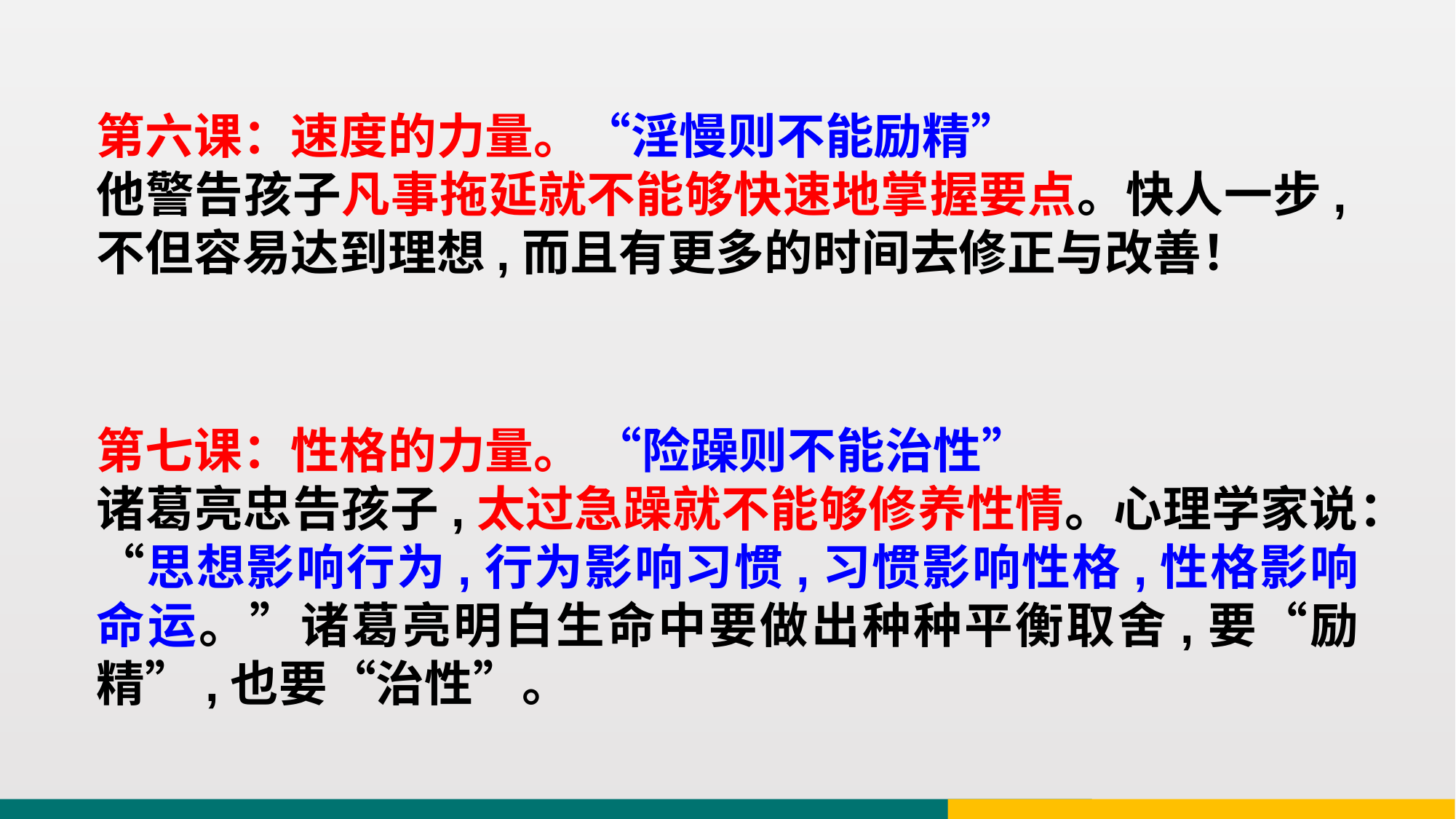

第六课：速度的力量。“淫慢则不能励精”
他警告孩子凡事拖延就不能够快速地掌握要点。快人一步,不但容易达到理想,而且有更多的时间去修正与改善！
第七课：性格的力量。 “险躁则不能治性”
诸葛亮忠告孩子,太过急躁就不能够修养性情。心理学家说：“思想影响行为,行为影响习惯,习惯影响性格,性格影响命运。”诸葛亮明白生命中要做出种种平衡取舍,要“励精”,也要“治性”。